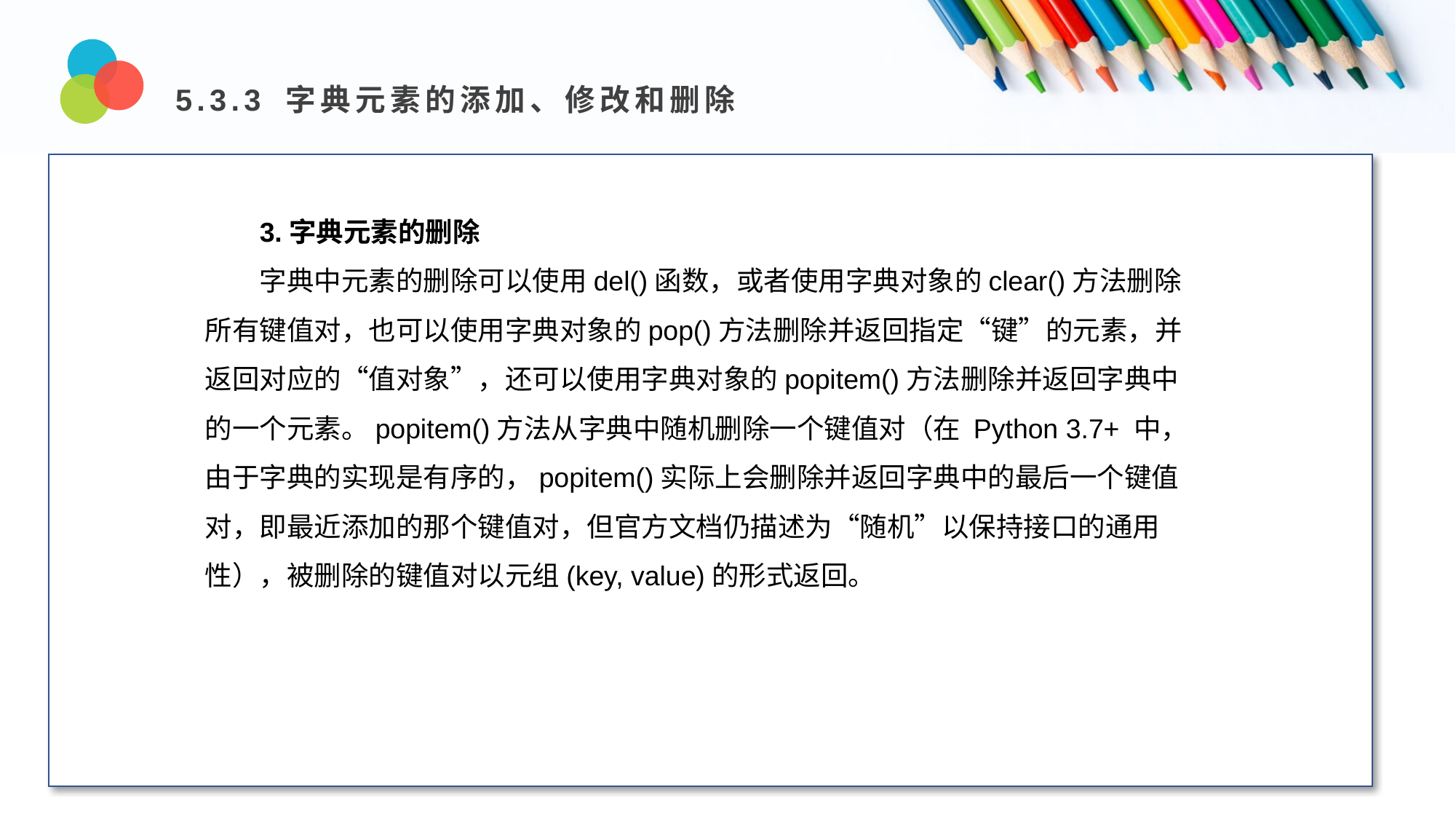

5.3.3 字典元素的添加、修改和删除
Design and Production
3.字典元素的删除
字典中元素的删除可以使用del()函数，或者使用字典对象的clear()方法删除所有键值对，也可以使用字典对象的pop()方法删除并返回指定“键”的元素，并返回对应的“值对象”，还可以使用字典对象的popitem()方法删除并返回字典中的一个元素。popitem()方法从字典中随机删除一个键值对（在 Python 3.7+ 中，由于字典的实现是有序的，popitem()实际上会删除并返回字典中的最后一个键值对，即最近添加的那个键值对，但官方文档仍描述为“随机”以保持接口的通用性），被删除的键值对以元组(key, value)的形式返回。